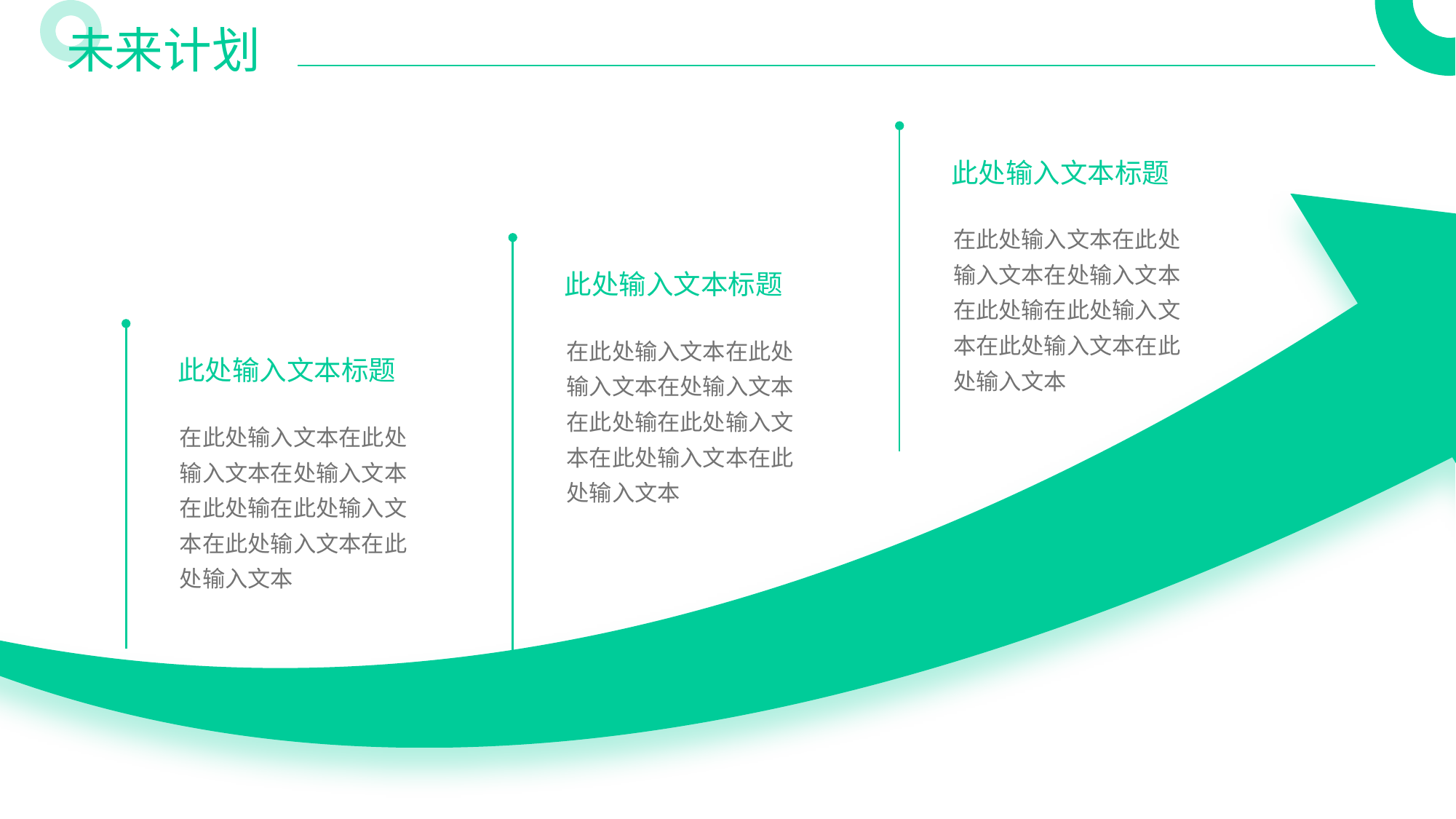

未来计划
此处输入文本标题
在此处输入文本在此处输入文本在处输入文本在此处输在此处输入文本在此处输入文本在此处输入文本
此处输入文本标题
在此处输入文本在此处输入文本在处输入文本在此处输在此处输入文本在此处输入文本在此处输入文本
此处输入文本标题
在此处输入文本在此处输入文本在处输入文本在此处输在此处输入文本在此处输入文本在此处输入文本